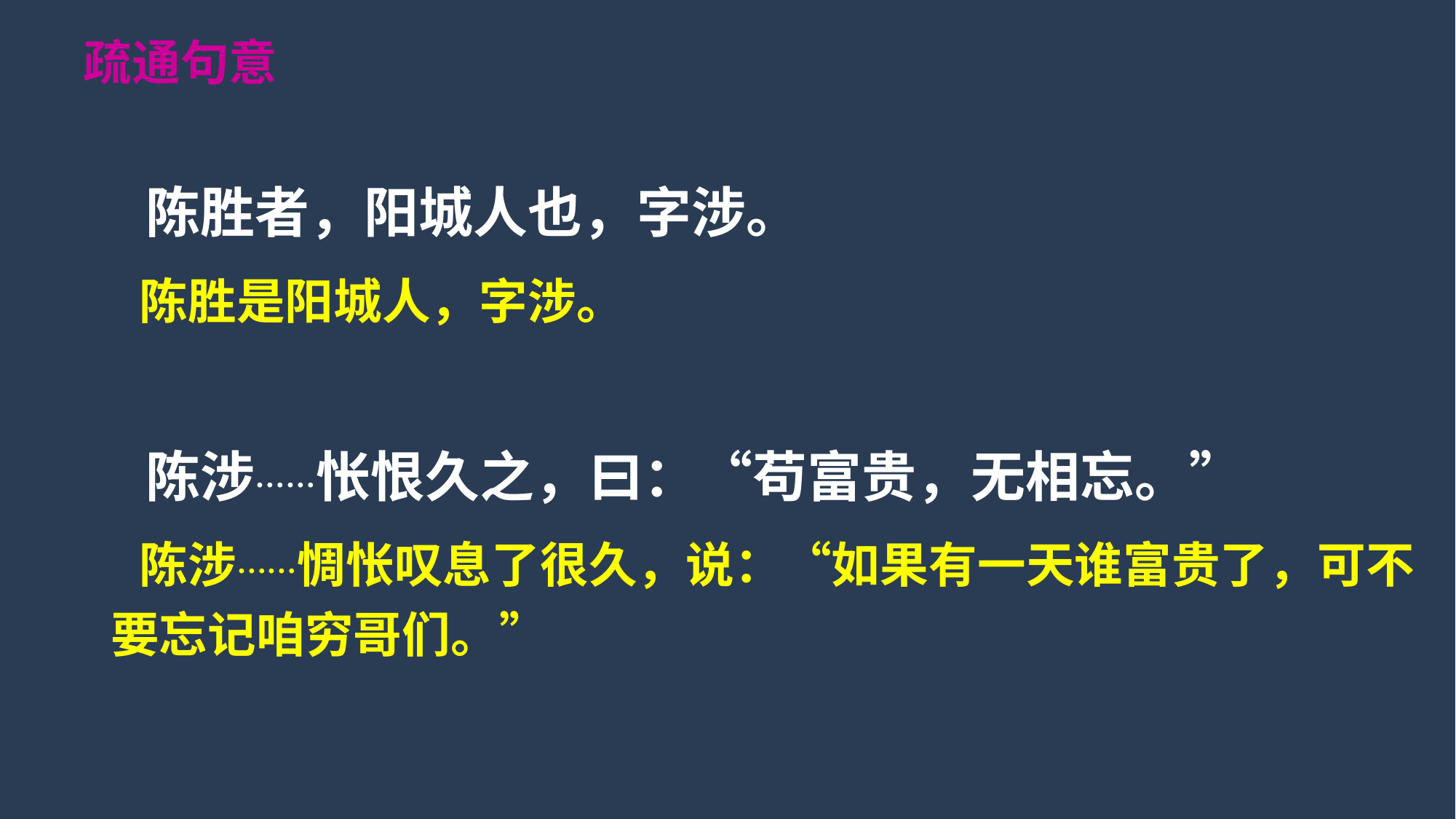

疏通句意
    陈胜者，阳城人也，字涉。
    陈胜是阳城人，字涉。

    陈涉……怅恨久之，曰：“苟富贵，无相忘。”
    陈涉……惆怅叹息了很久，说：“如果有一天谁富贵了，可不要忘记咱穷哥们。”